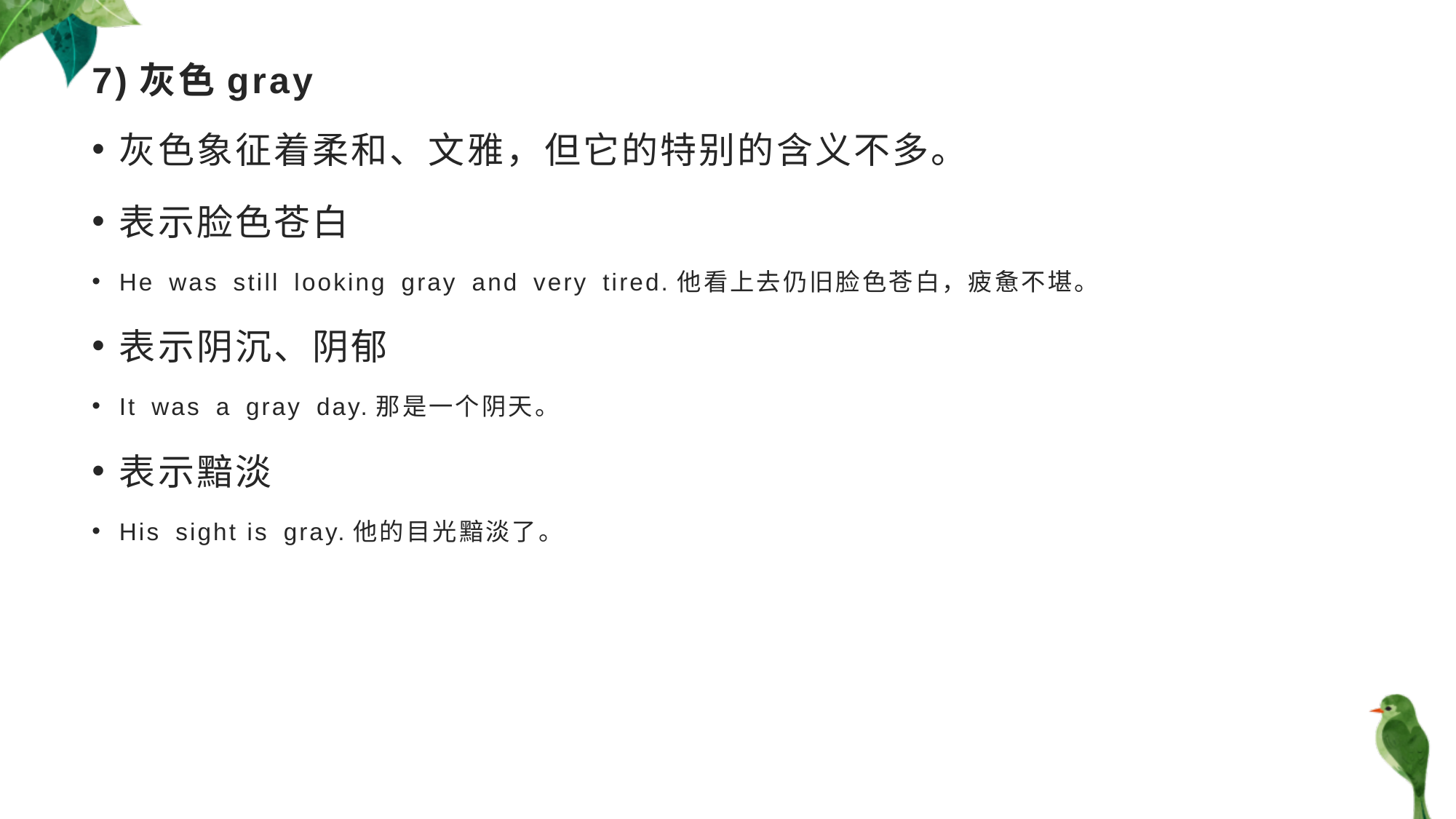

# 7)灰色gray
灰色象征着柔和、文雅，但它的特别的含义不多。
表示脸色苍白
He was still looking gray and very tired.他看上去仍旧脸色苍白，疲惫不堪。
表示阴沉、阴郁
It was a gray day.那是一个阴天。
表示黯淡
His sight is gray.他的目光黯淡了。